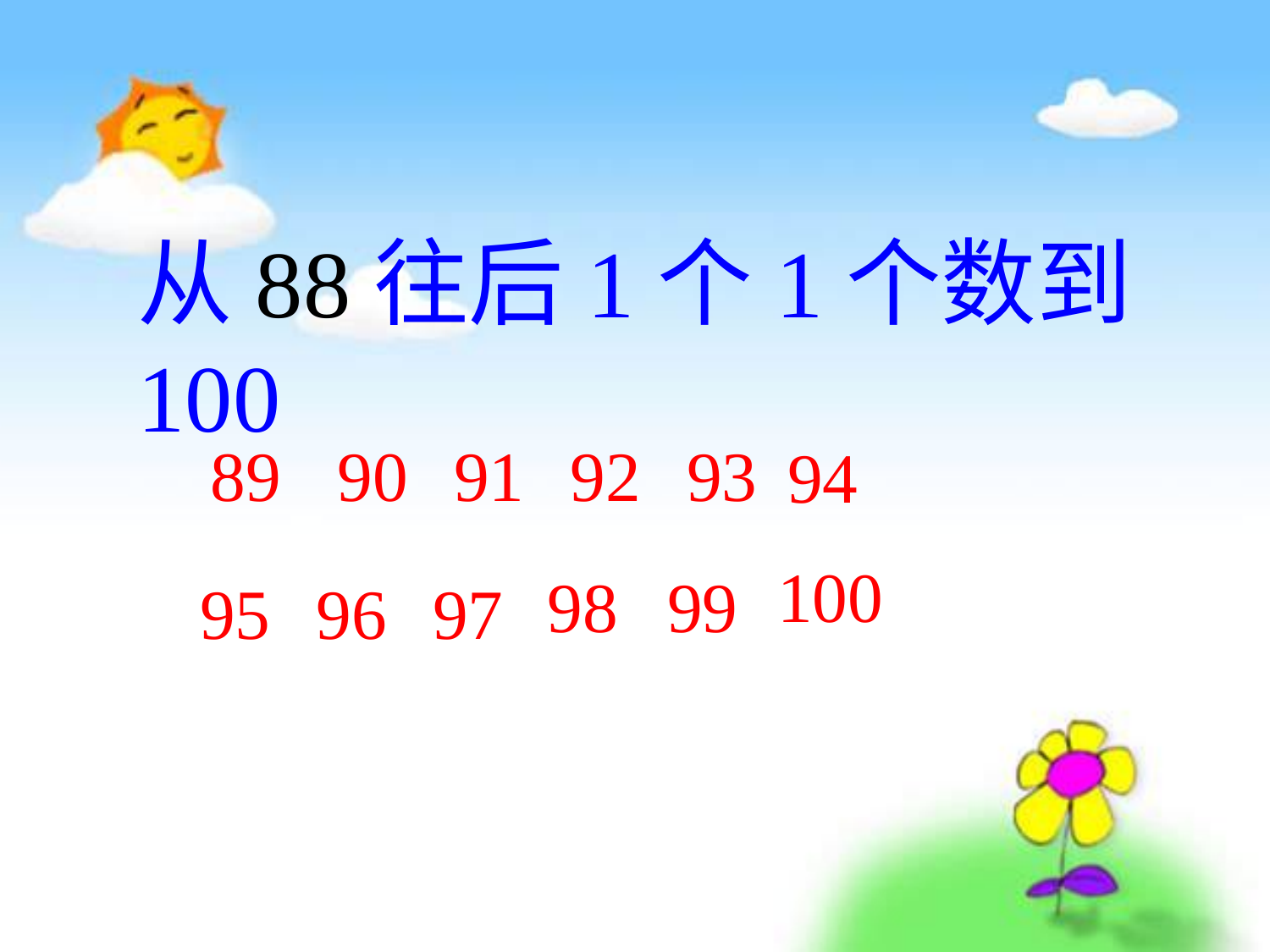

从88往后1个1个数到100
89
90
91
92
93
94
100
98
99
95
96
97